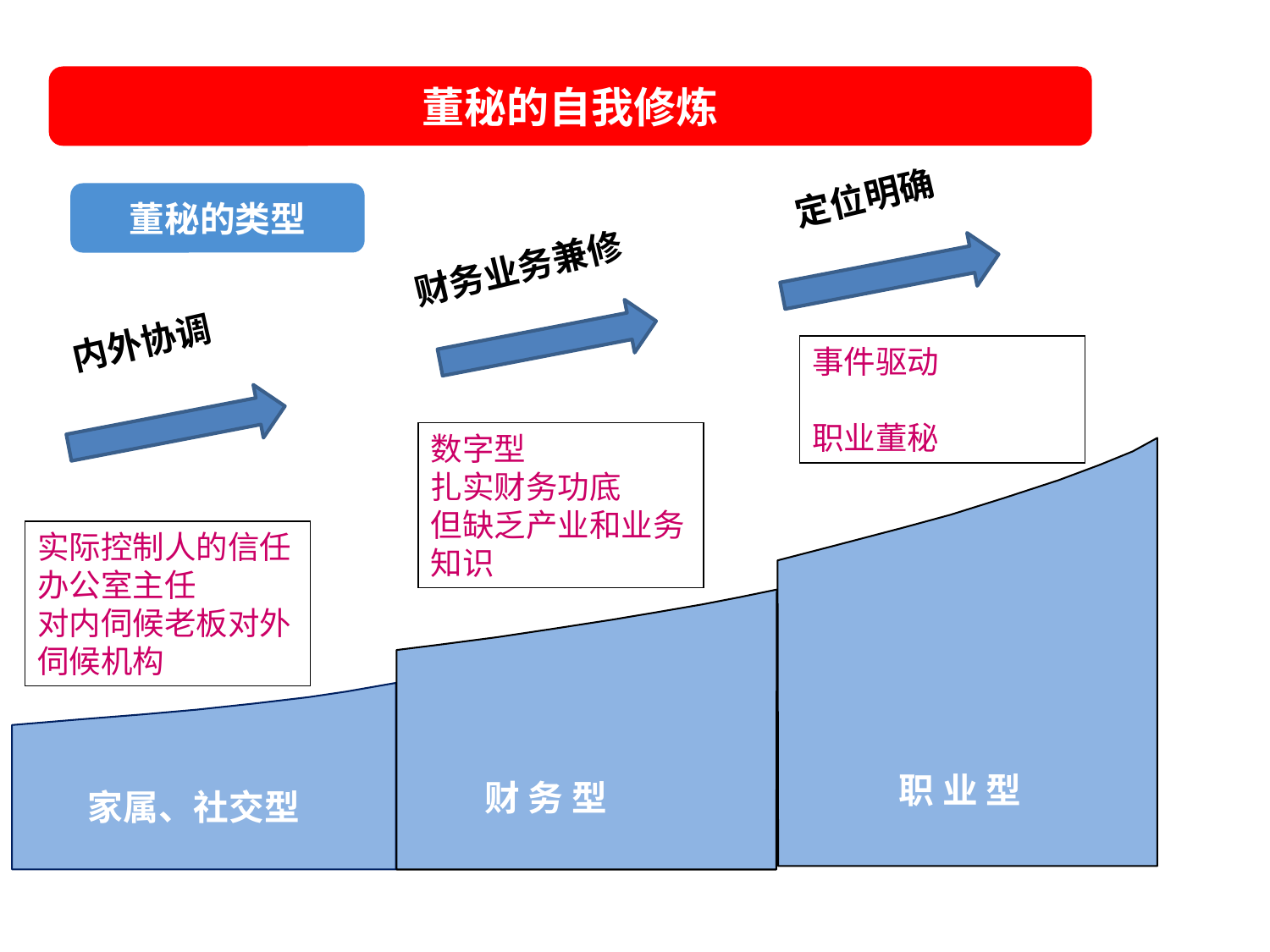

董秘的自我修炼
定位明确
董秘的类型
财务业务兼修

内外协调

事件驱动

职业董秘

数字型
扎实财务功底
但缺乏产业和业务知识

实际控制人的信任
办公室主任
对内伺候老板对外
伺候机构

   职 业 型
财 务 型
家属、社交型